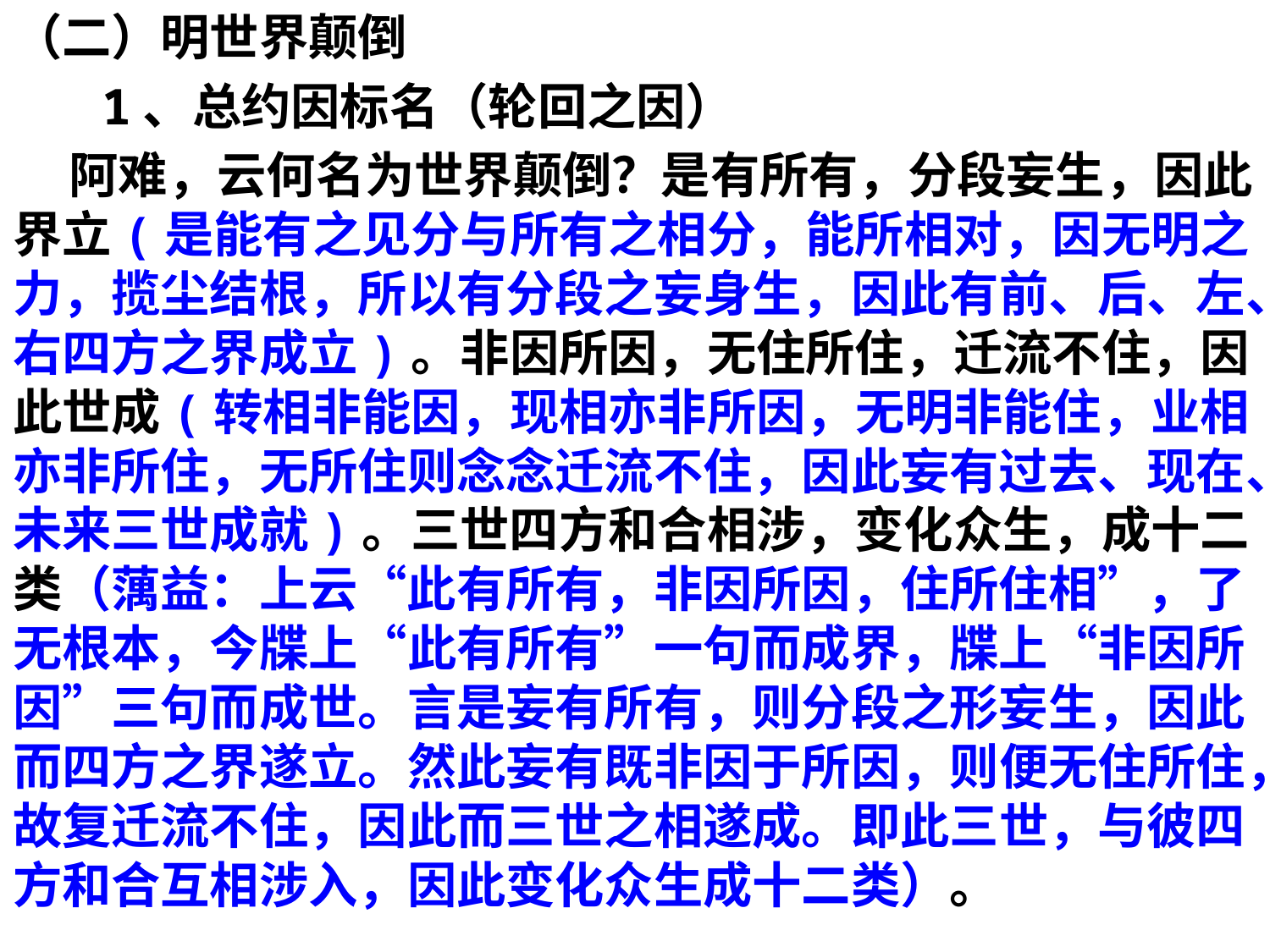

（二）明世界颠倒
   1、总约因标名（轮回之因）
    阿难，云何名为世界颠倒？是有所有，分段妄生，因此界立(是能有之见分与所有之相分，能所相对，因无明之力，揽尘结根，所以有分段之妄身生，因此有前、后、左、右四方之界成立)。非因所因，无住所住，迁流不住，因此世成(转相非能因，现相亦非所因，无明非能住，业相亦非所住，无所住则念念迁流不住，因此妄有过去、现在、未来三世成就)。三世四方和合相涉，变化众生，成十二类（蕅益：上云“此有所有，非因所因，住所住相”，了无根本，今牒上“此有所有”一句而成界，牒上“非因所因”三句而成世。言是妄有所有，则分段之形妄生，因此而四方之界遂立。然此妄有既非因于所因，则便无住所住，故复迁流不住，因此而三世之相遂成。即此三世，与彼四方和合互相涉入，因此变化众生成十二类）。